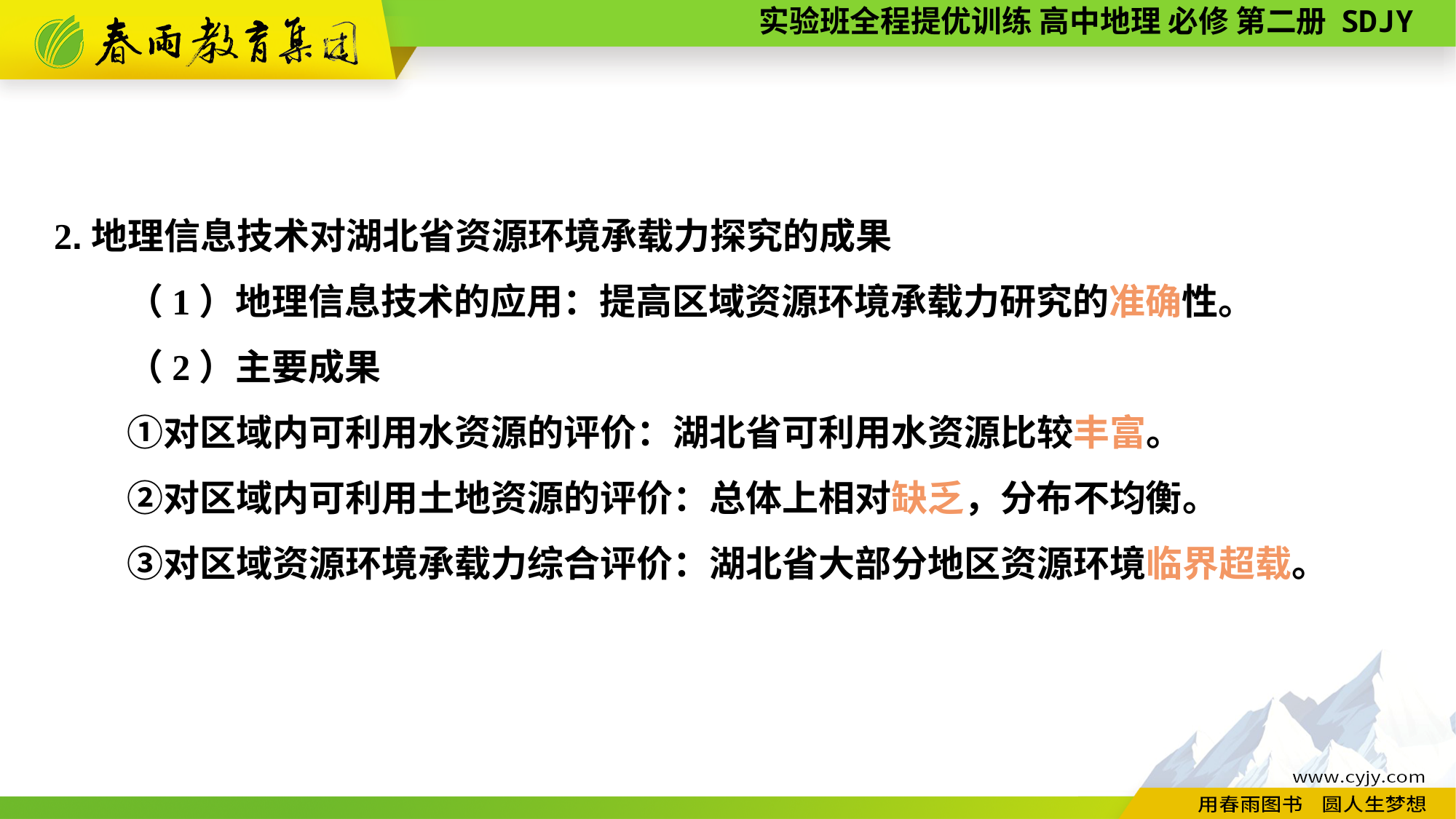

2.地理信息技术对湖北省资源环境承载力探究的成果
　　（1）地理信息技术的应用：提高区域资源环境承载力研究的准确性。
　　（2）主要成果
　　①对区域内可利用水资源的评价：湖北省可利用水资源比较丰富。
　　②对区域内可利用土地资源的评价：总体上相对缺乏，分布不均衡。
　　③对区域资源环境承载力综合评价：湖北省大部分地区资源环境临界超载。